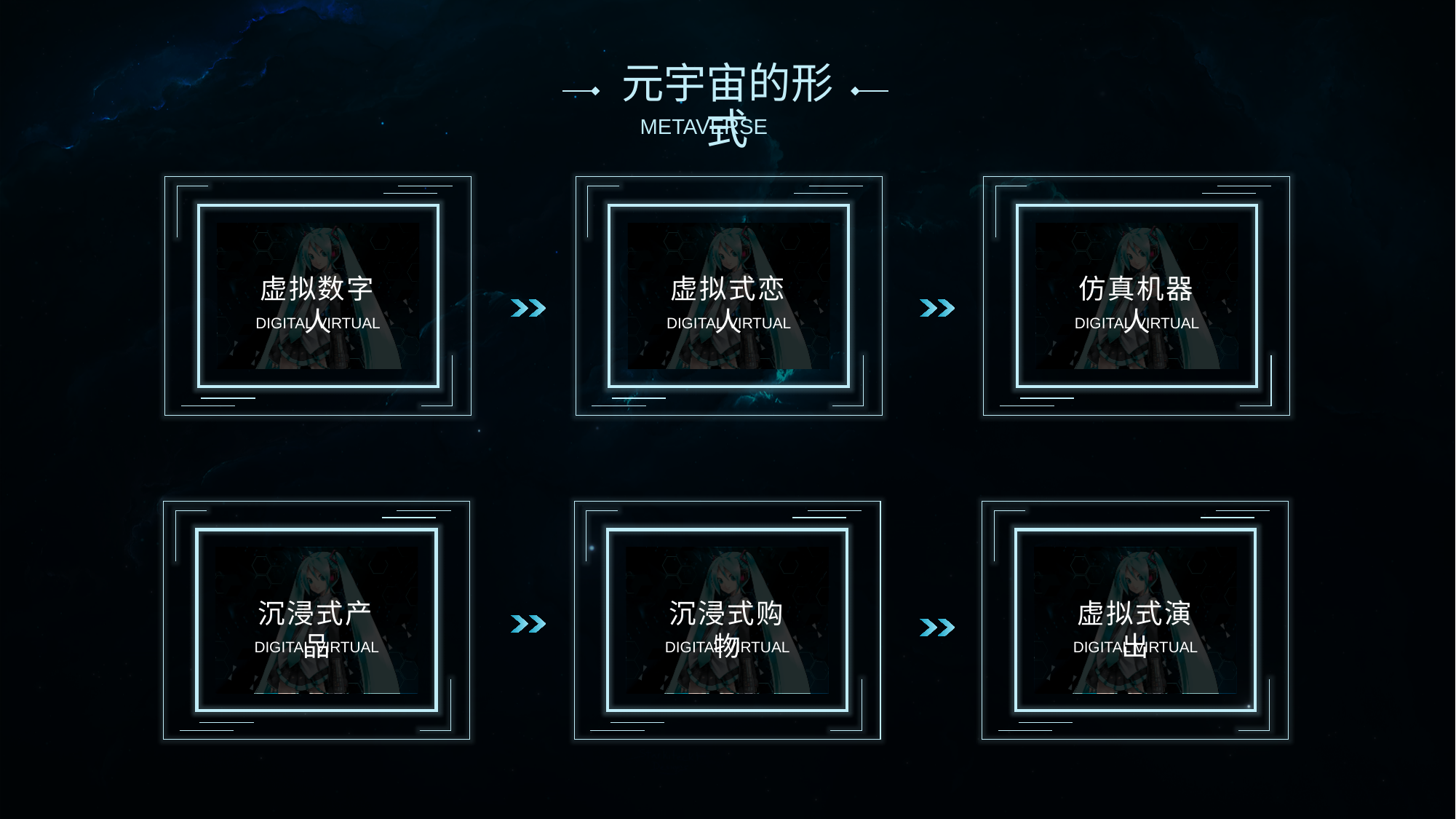

# 元宇宙的形式

虚拟数字人
虚拟式恋人
仿真机器人

DIGITAL VIRTUAL
DIGITAL VIRTUAL
DIGITAL VIRTUAL

沉浸式产品
沉浸式购物
虚拟式演出

DIGITAL VIRTUAL
DIGITAL VIRTUAL
DIGITAL VIRTUAL